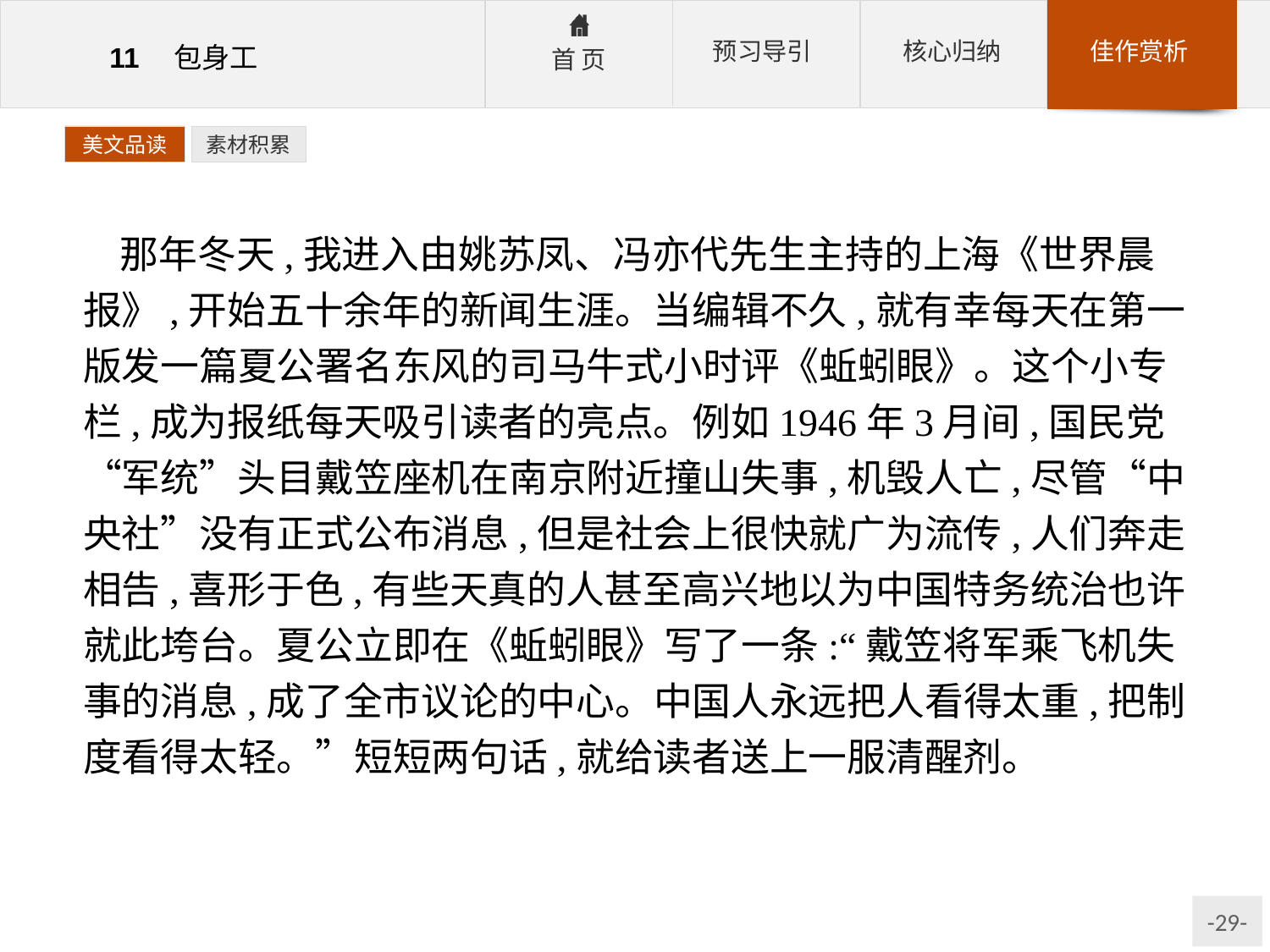

美文品读
素材积累
那年冬天,我进入由姚苏凤、冯亦代先生主持的上海《世界晨报》,开始五十余年的新闻生涯。当编辑不久,就有幸每天在第一版发一篇夏公署名东风的司马牛式小时评《蚯蚓眼》。这个小专栏,成为报纸每天吸引读者的亮点。例如1946年3月间,国民党“军统”头目戴笠座机在南京附近撞山失事,机毁人亡,尽管“中央社”没有正式公布消息,但是社会上很快就广为流传,人们奔走相告,喜形于色,有些天真的人甚至高兴地以为中国特务统治也许就此垮台。夏公立即在《蚯蚓眼》写了一条:“戴笠将军乘飞机失事的消息,成了全市议论的中心。中国人永远把人看得太重,把制度看得太轻。”短短两句话,就给读者送上一服清醒剂。